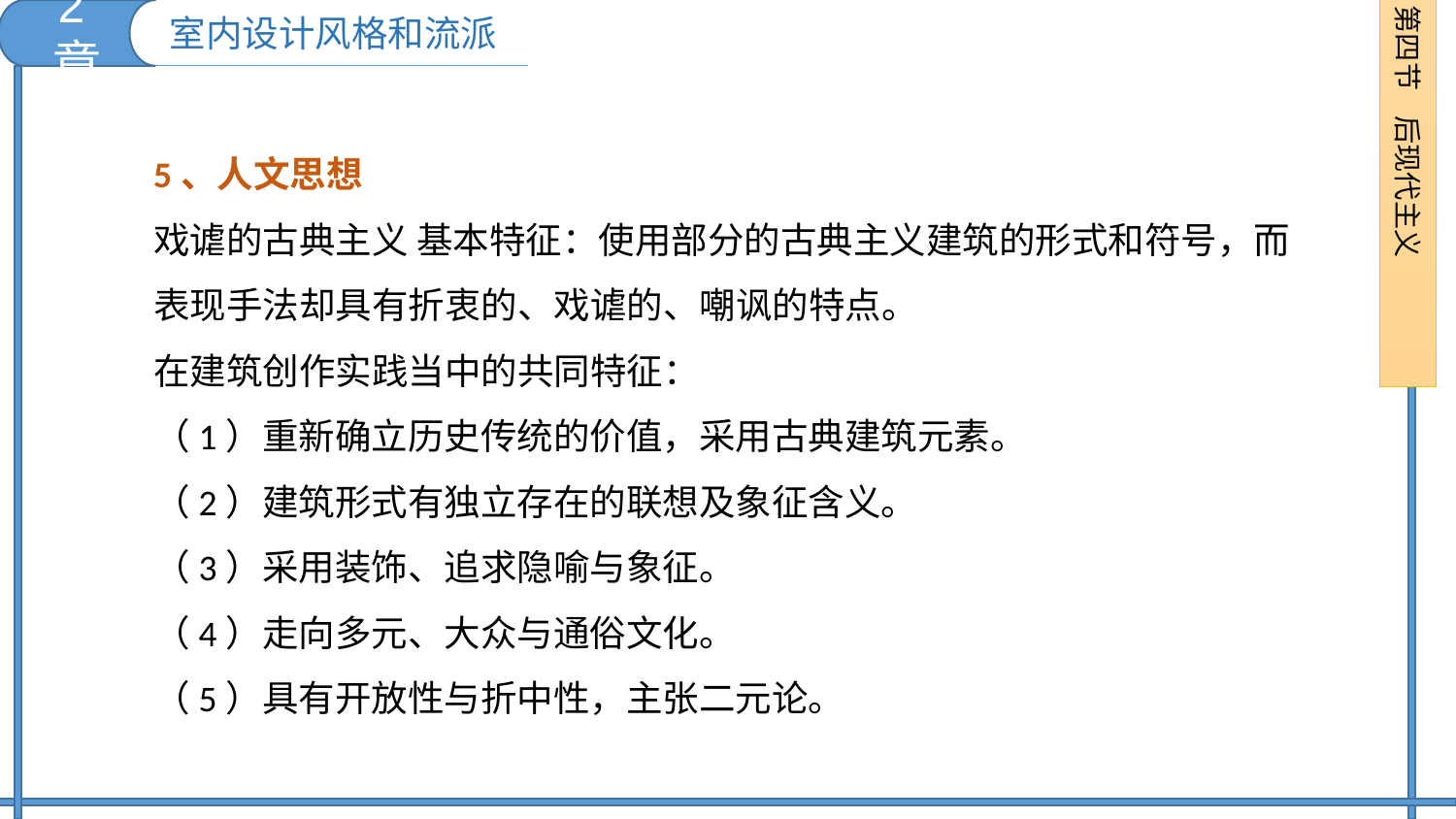

2章
第四节    后现代主义
室内设计风格和流派

5、人文思想
戏谑的古典主义 基本特征：使用部分的古典主义建筑的形式和符号，而表现手法却具有折衷的、戏谑的、嘲讽的特点。
在建筑创作实践当中的共同特征：
（1）重新确立历史传统的价值，采用古典建筑元素。
（2）建筑形式有独立存在的联想及象征含义。
（3）采用装饰、追求隐喻与象征。
（4）走向多元、大众与通俗文化。
（5）具有开放性与折中性，主张二元论。